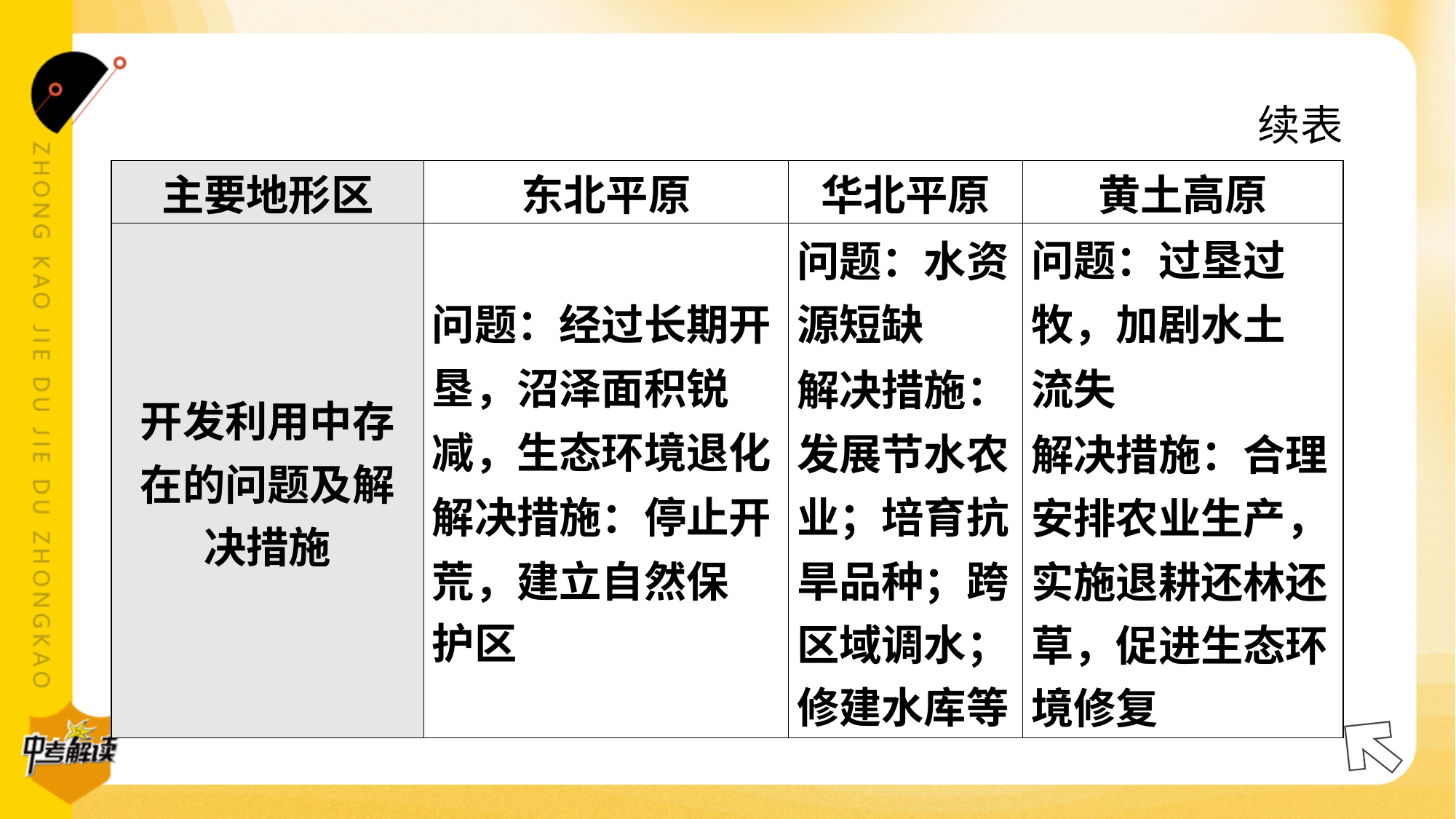

续表
| 主要地形区 | 东北平原 | 华北平原 | 黄土高原 |
| --- | --- | --- | --- |
| 开发利用中存 在的问题及解 决措施 | 问题：经过长期开 垦，沼泽面积锐 减，生态环境退化 解决措施：停止开 荒，建立自然保 护区 | 问题：水资 源短缺 解决措施： 发展节水农 业；培育抗 旱品种；跨 区域调水； 修建水库等 | 问题：过垦过 牧，加剧水土 流失 解决措施：合理 安排农业生产， 实施退耕还林还 草，促进生态环 境修复 |